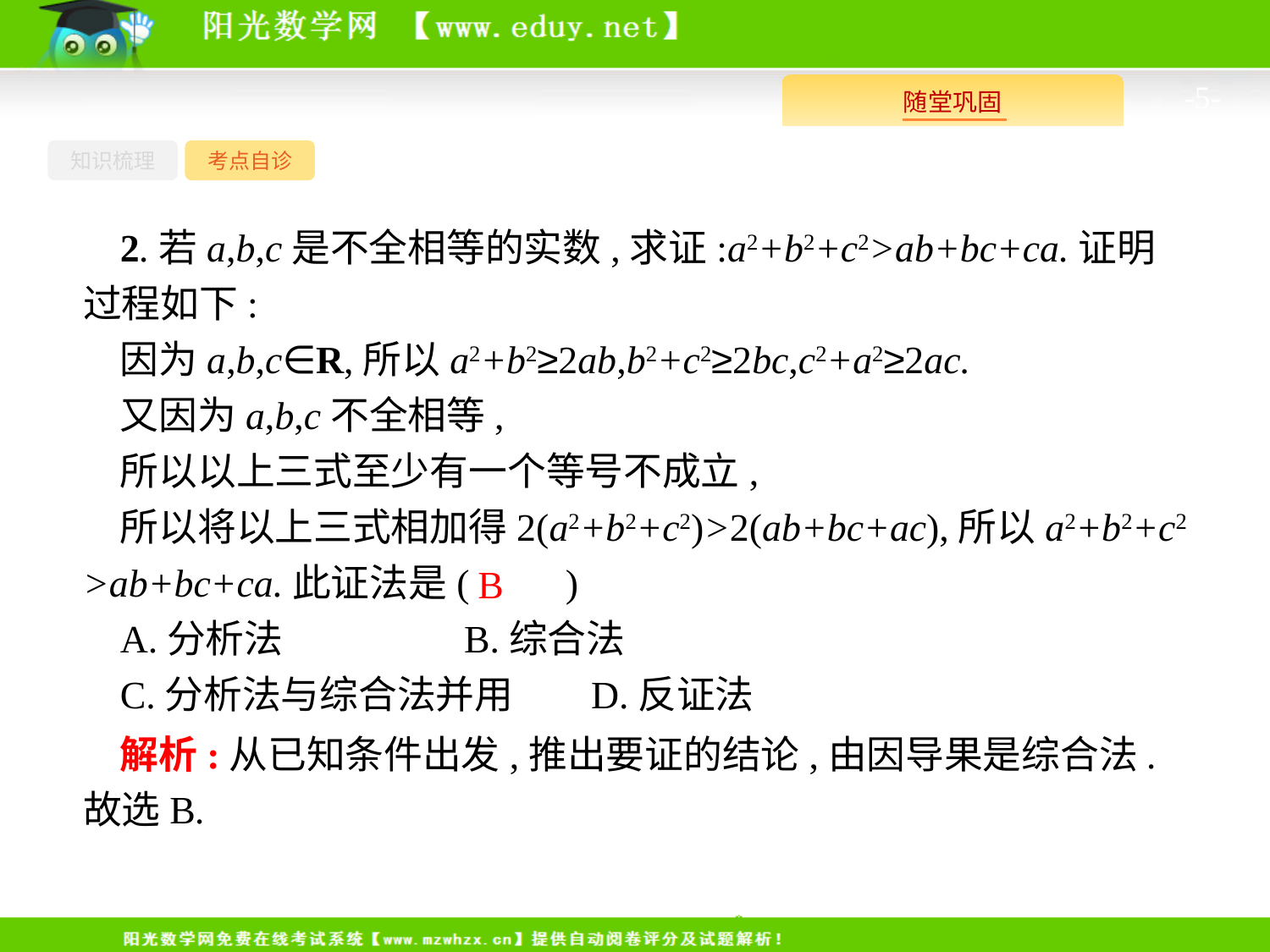

-5-
知识梳理
考点自诊
2.若a,b,c是不全相等的实数,求证:a2+b2+c2>ab+bc+ca.证明过程如下:
因为a,b,c∈R,所以a2+b2≥2ab,b2+c2≥2bc,c2+a2≥2ac.
又因为a,b,c不全相等,
所以以上三式至少有一个等号不成立,
所以将以上三式相加得2(a2+b2+c2)>2(ab+bc+ac),所以a2+b2+c2 >ab+bc+ca.此证法是(　　)
A.分析法		B.综合法
C.分析法与综合法并用	D.反证法
B
解析:从已知条件出发,推出要证的结论,由因导果是综合法.故选B.